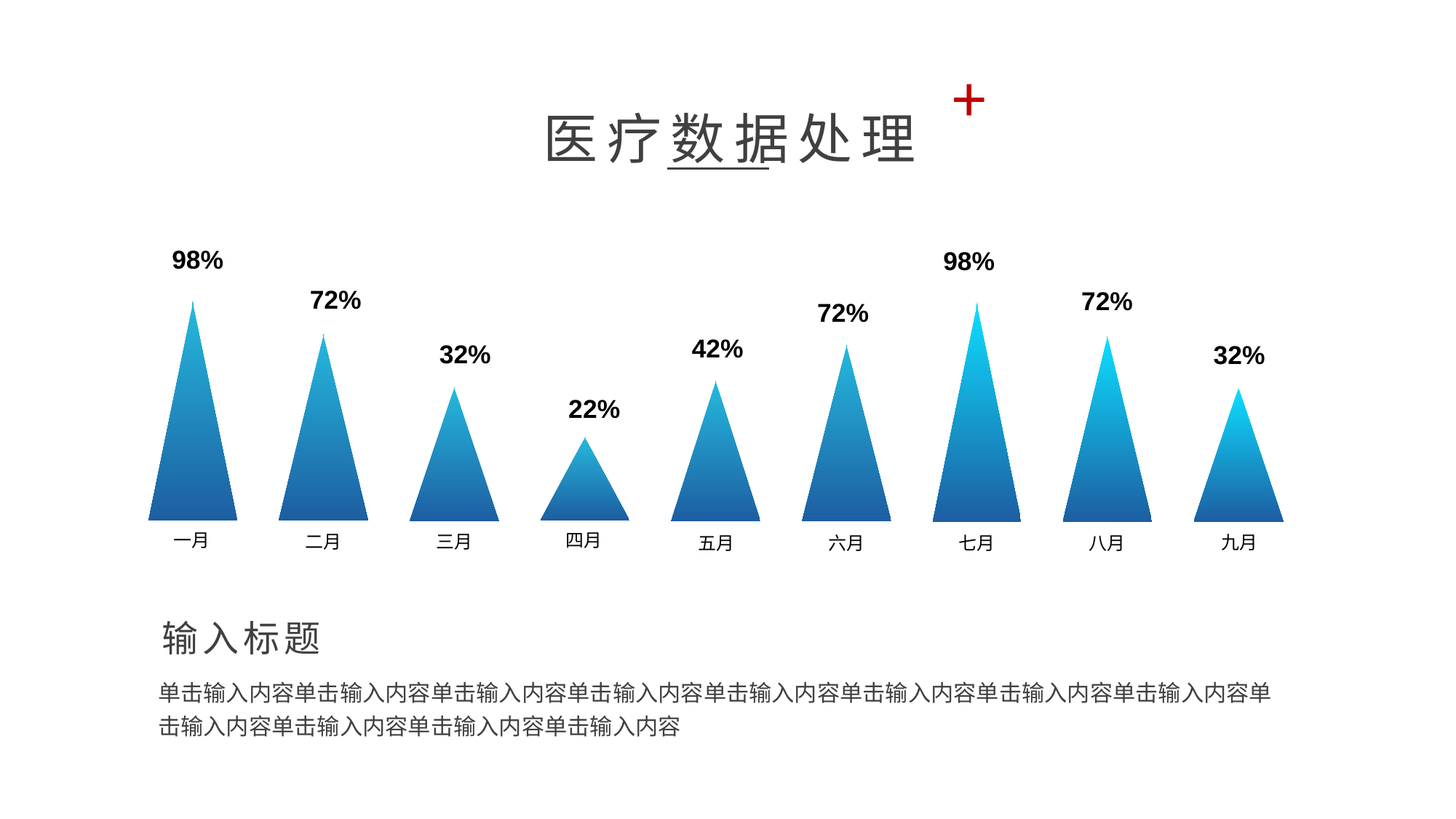

+
医疗数据处理
98%

一月
98%

七月
72%

二月
72%

八月
72%

六月
42%

五月
32%

三月
32%

九月
22%

四月
输入标题
单击输入内容单击输入内容单击输入内容单击输入内容单击输入内容单击输入内容单击输入内容单击输入内容单击输入内容单击输入内容单击输入内容单击输入内容